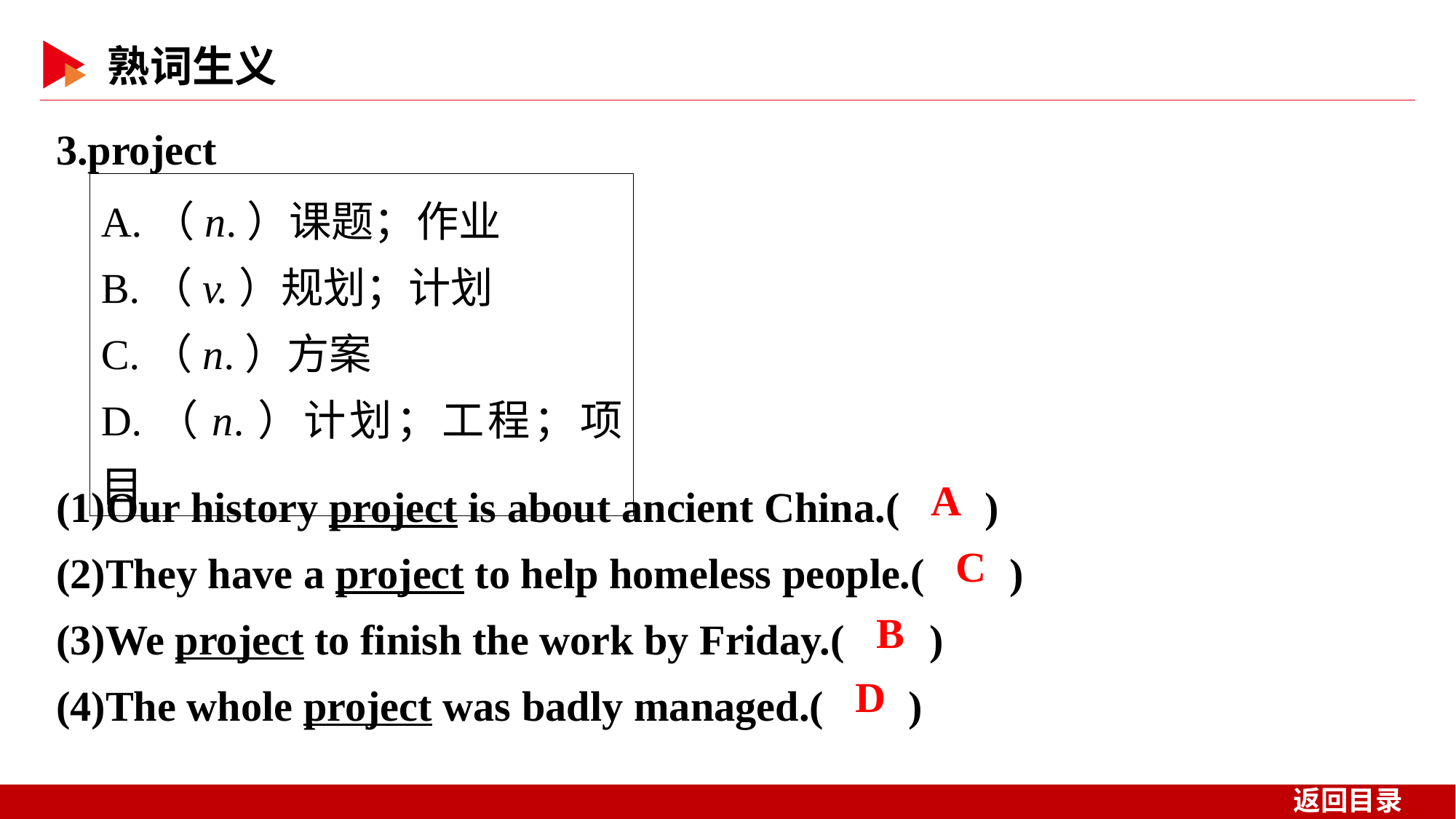

3.project
A.（n.）课题；作业
B.（v.）规划；计划
C.（n.）方案
D.（n.）计划；工程；项目
(1)Our history project is about ancient China.(        )
(2)They have a project to help homeless people.(        )
(3)We project to finish the work by Friday.(        )
(4)The whole project was badly managed.(        )
   A
   C
   B
   D